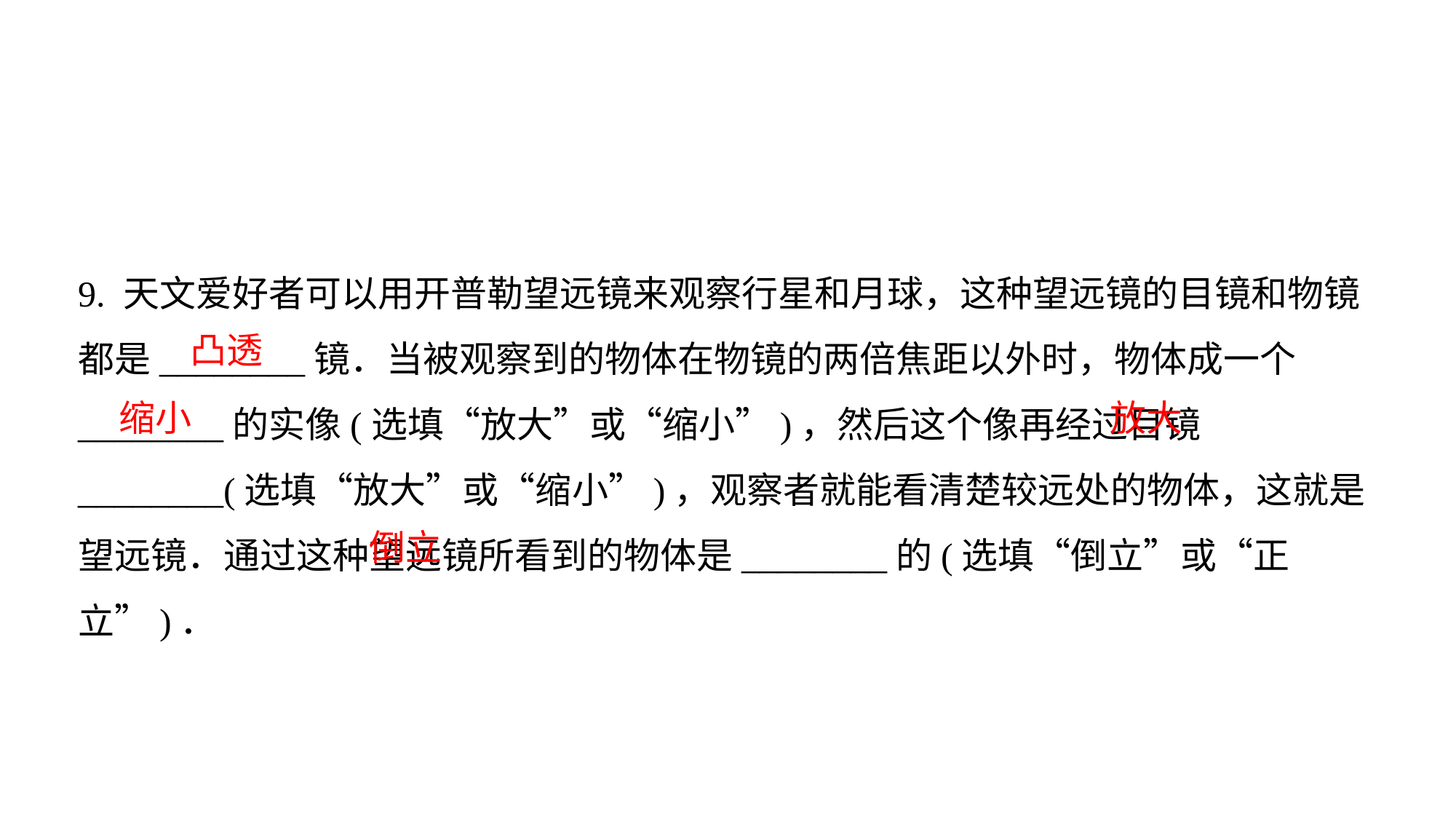

9. 天文爱好者可以用开普勒望远镜来观察行星和月球，这种望远镜的目镜和物镜都是________镜．当被观察到的物体在物镜的两倍焦距以外时，物体成一个________的实像(选填“放大”或“缩小”)，然后这个像再经过目镜________(选填“放大”或“缩小”)，观察者就能看清楚较远处的物体，这就是望远镜．通过这种望远镜所看到的物体是________的(选填“倒立”或“正立”)．
凸透
缩小
放大
倒立